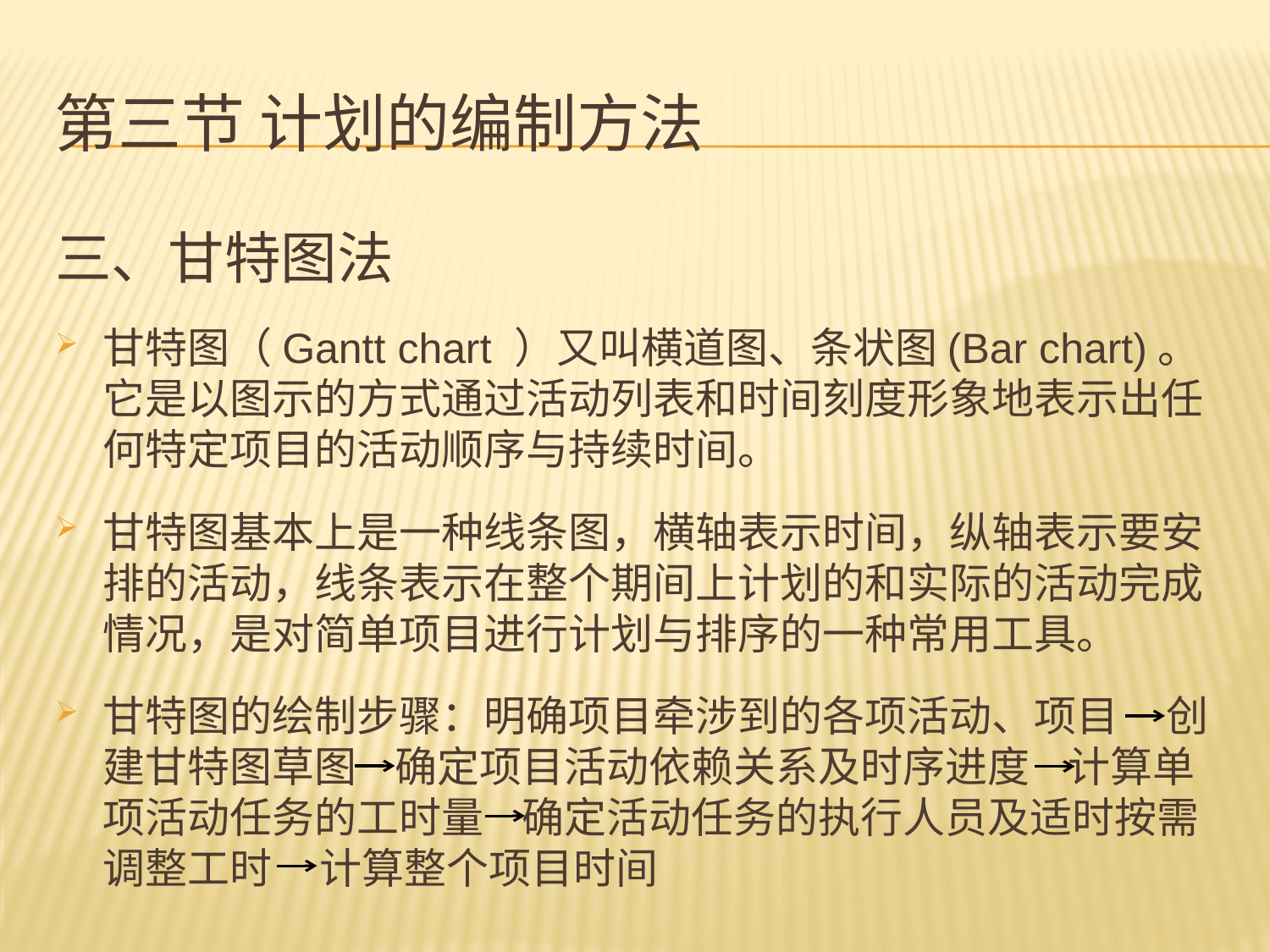

# 第三节 计划的编制方法
三、甘特图法
甘特图（Gantt chart ）又叫横道图、条状图(Bar chart)。它是以图示的方式通过活动列表和时间刻度形象地表示出任何特定项目的活动顺序与持续时间。
甘特图基本上是一种线条图，横轴表示时间，纵轴表示要安排的活动，线条表示在整个期间上计划的和实际的活动完成情况，是对简单项目进行计划与排序的一种常用工具。
甘特图的绘制步骤：明确项目牵涉到的各项活动、项目     创建甘特图草图    确定项目活动依赖关系及时序进度    计算单项活动任务的工时量    确定活动任务的执行人员及适时按需调整工时     计算整个项目时间